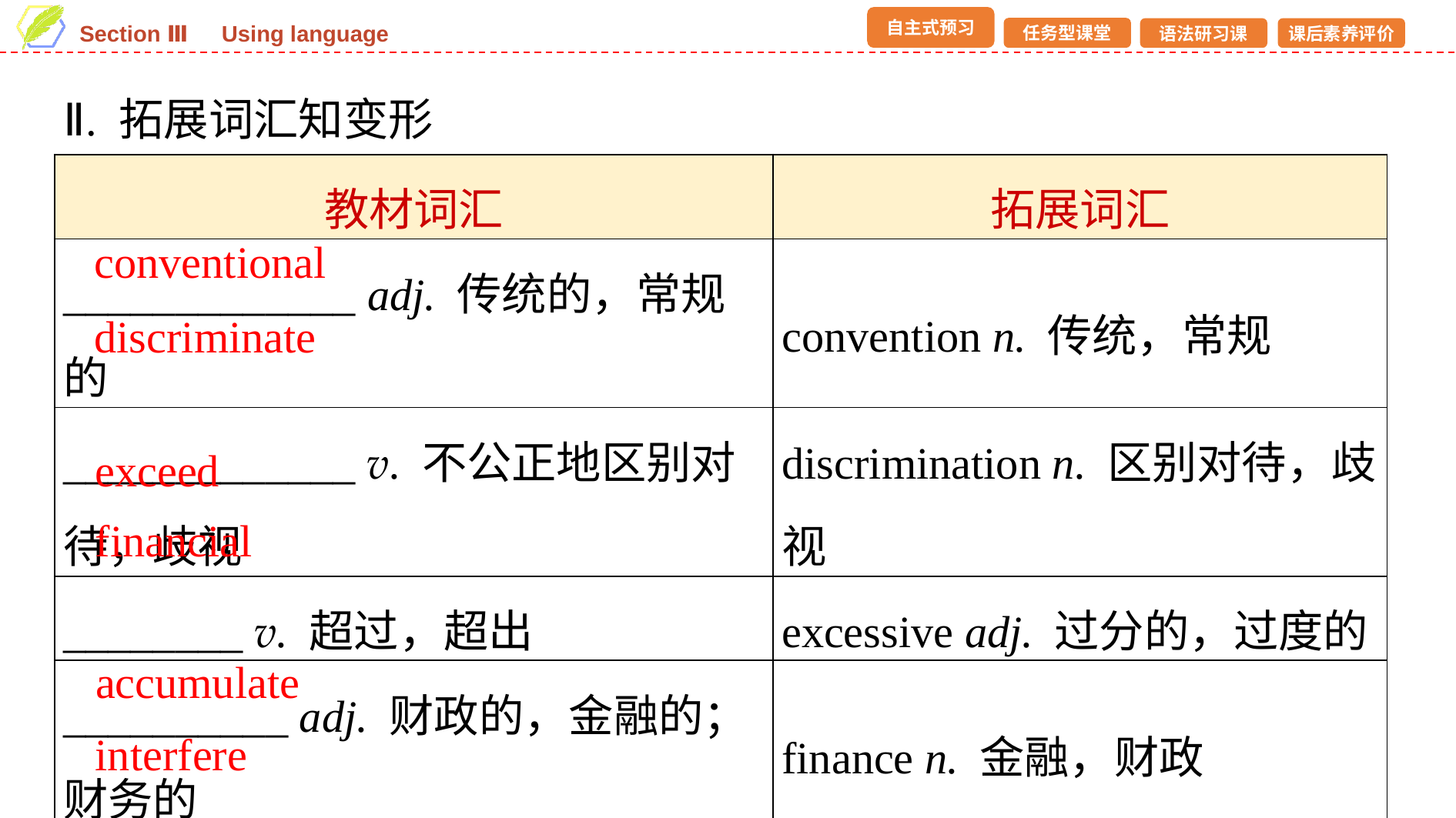

Ⅱ. 拓展词汇知变形
| 教材词汇 | 拓展词汇 |
| --- | --- |
| \_\_\_\_\_\_\_\_\_\_\_\_\_ adj. 传统的，常规的 | convention n. 传统，常规 |
| \_\_\_\_\_\_\_\_\_\_\_\_\_ v. 不公正地区别对待，歧视 | discrimination n. 区别对待，歧视 |
| \_\_\_\_\_\_\_\_ v. 超过，超出 | excessive adj. 过分的，过度的 |
| \_\_\_\_\_\_\_\_\_\_ adj. 财政的，金融的；财务的 | finance n. 金融，财政 |
| \_\_\_\_\_\_\_\_\_\_\_\_\_\_ v. 积累，积聚 | accumulation n. 积累，积聚 |
| \_\_\_\_\_\_\_\_\_\_\_\_ v. 介入；干涉 | interference n. 干扰；干涉 |
conventional
discriminate
exceed
financial
accumulate
interfere